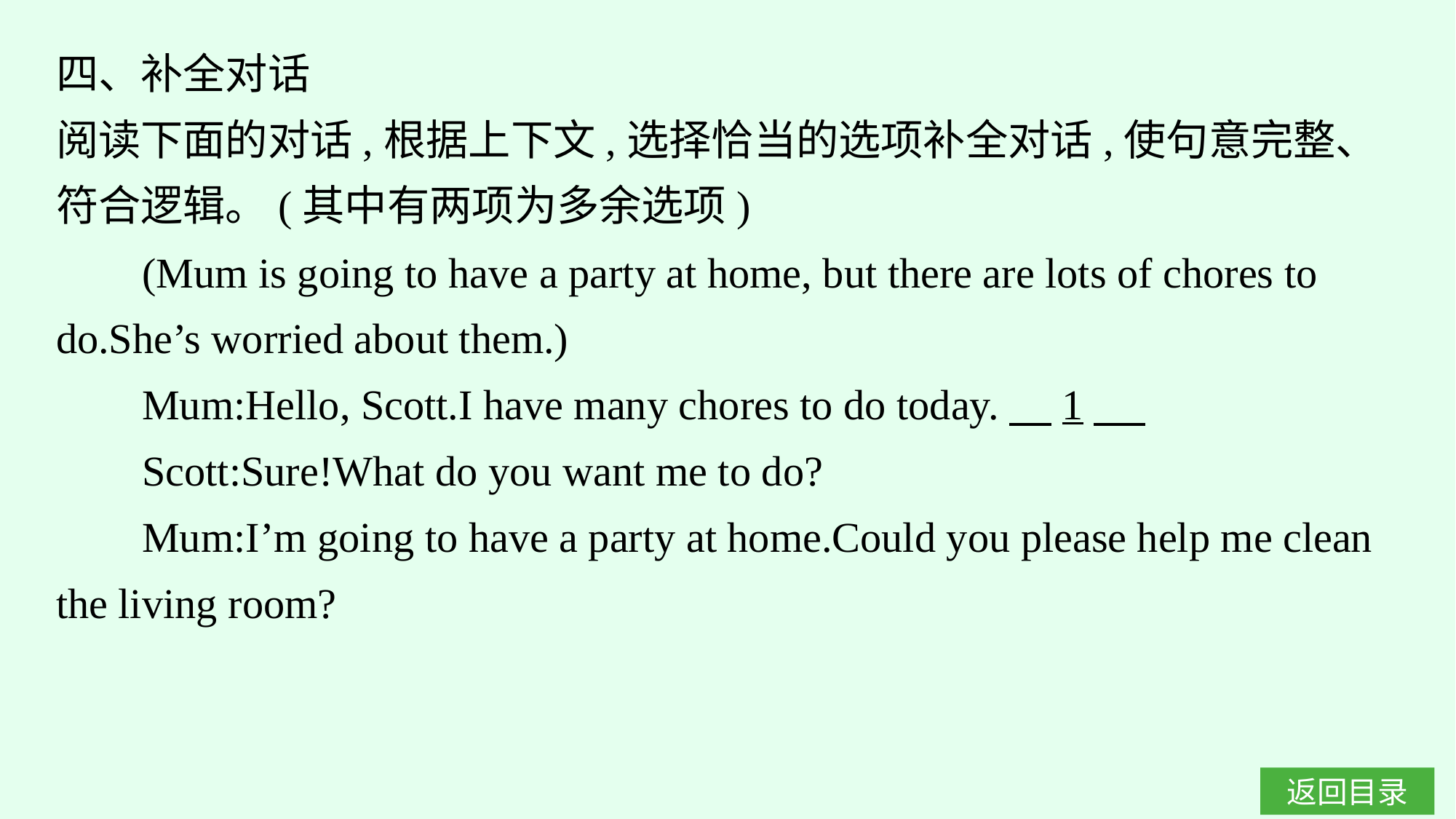

四、补全对话
阅读下面的对话,根据上下文,选择恰当的选项补全对话,使句意完整、符合逻辑。(其中有两项为多余选项)
(Mum is going to have a party at home, but there are lots of chores to do.She’s worried about them.)
Mum:Hello, Scott.I have many chores to do today.　1
Scott:Sure!What do you want me to do?
Mum:I’m going to have a party at home.Could you please help me clean the living room?